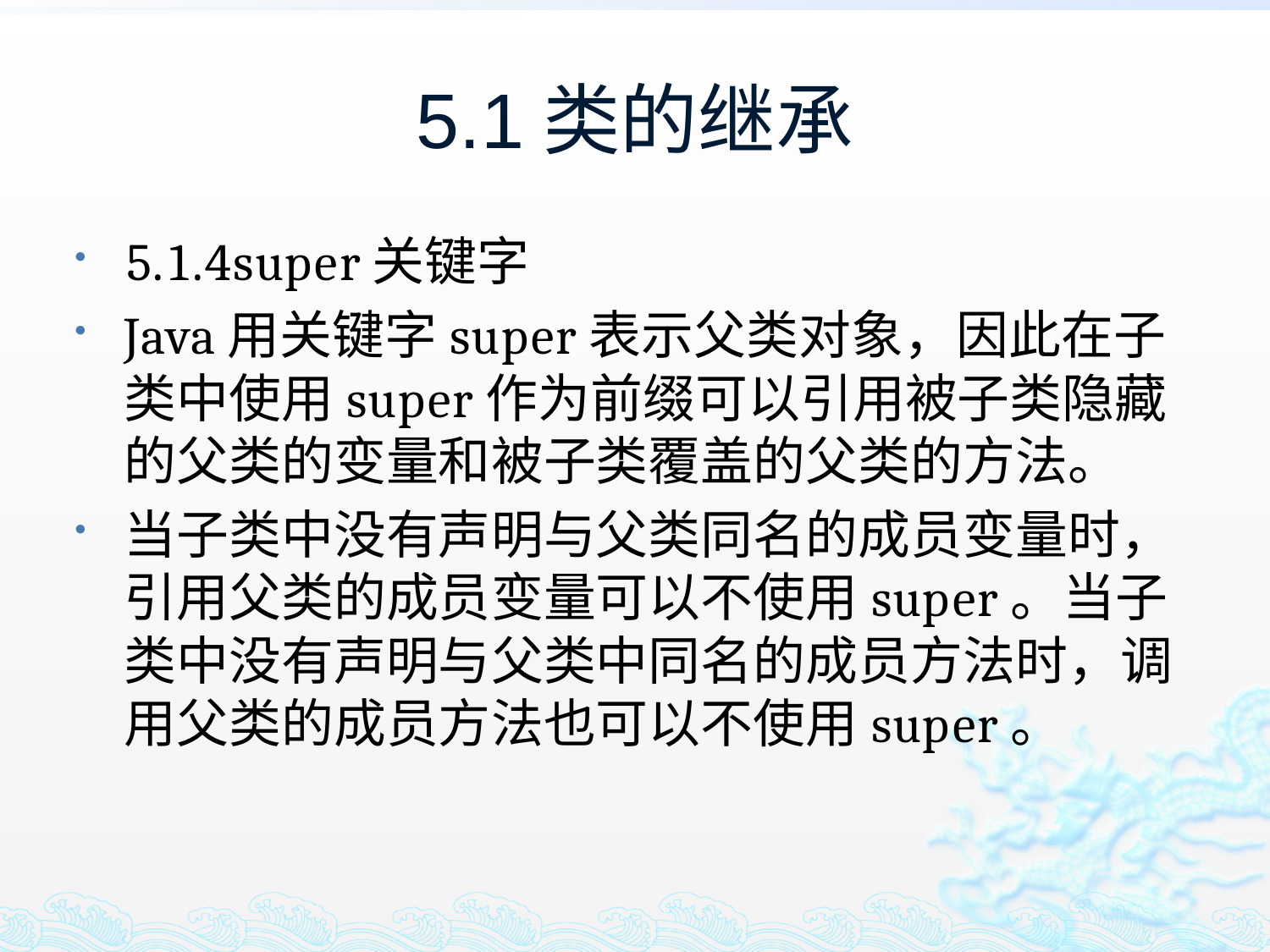

# 5.1类的继承
5.1.4super关键字
Java用关键字super表示父类对象，因此在子类中使用super作为前缀可以引用被子类隐藏的父类的变量和被子类覆盖的父类的方法。
当子类中没有声明与父类同名的成员变量时，引用父类的成员变量可以不使用super。当子类中没有声明与父类中同名的成员方法时，调用父类的成员方法也可以不使用super。